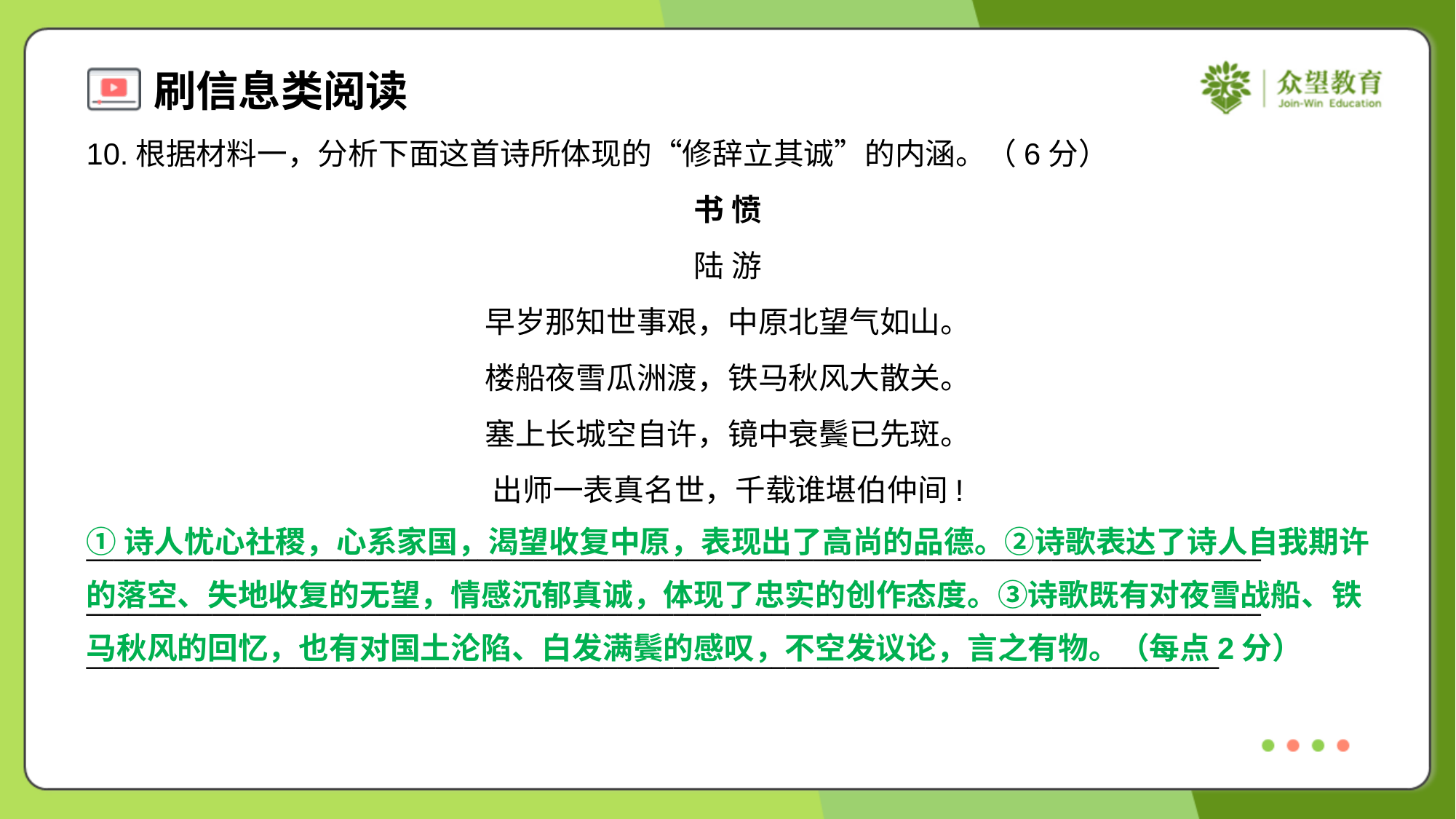

10.根据材料一，分析下面这首诗所体现的“修辞立其诚”的内涵。（6分）
书 愤
陆 游
早岁那知世事艰，中原北望气如山。
楼船夜雪瓜洲渡，铁马秋风大散关。
塞上长城空自许，镜中衰鬓已先斑。
出师一表真名世，千载谁堪伯仲间!
____________________________________________________________________________________
____________________________________________________________________________________
_________________________________________________________________________________
①诗人忧心社稷，心系家国，渴望收复中原，表现出了高尚的品德。②诗歌表达了诗人自我期许
的落空、失地收复的无望，情感沉郁真诚，体现了忠实的创作态度。③诗歌既有对夜雪战船、铁
马秋风的回忆，也有对国土沦陷、白发满鬓的感叹，不空发议论，言之有物。（每点2分）